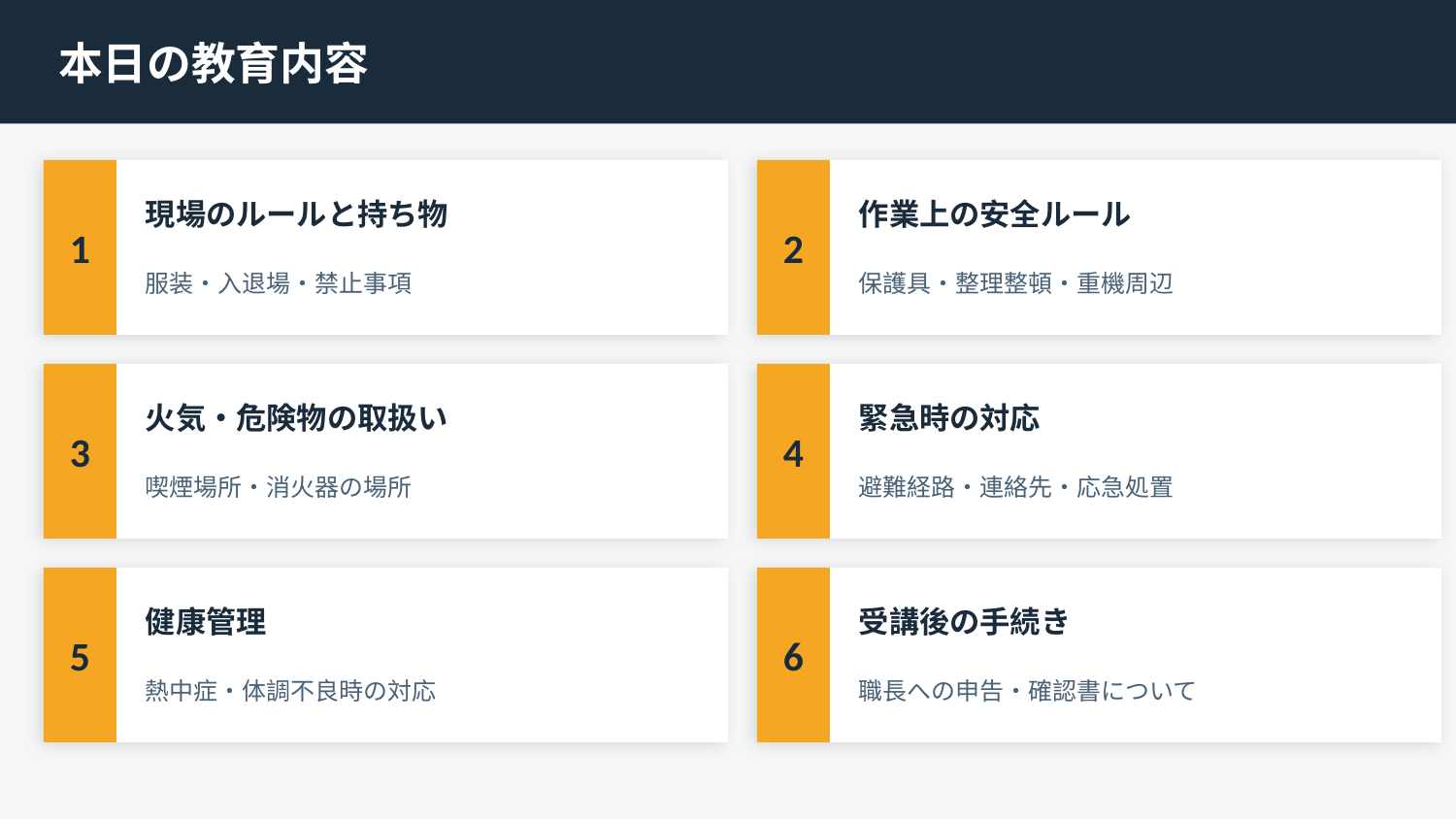

本日の教育内容

1

2
現場のルールと持ち物
作業上の安全ルール
服装・入退場・禁止事項
保護具・整理整頓・重機周辺

3

4
火気・危険物の取扱い
緊急時の対応
喫煙場所・消火器の場所
避難経路・連絡先・応急処置

5

6
健康管理
受講後の手続き
熱中症・体調不良時の対応
職長への申告・確認書について